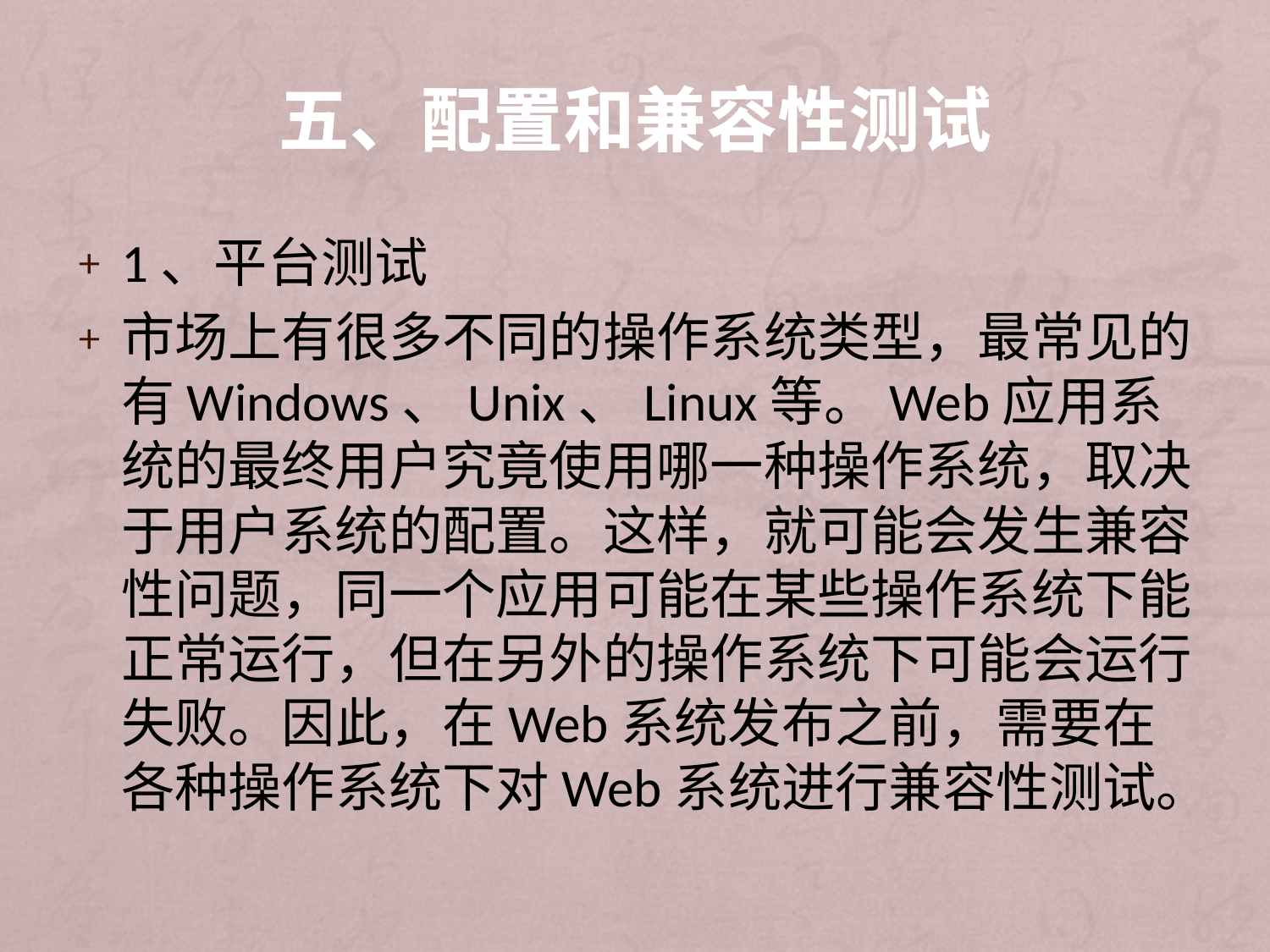

# 五、配置和兼容性测试
1、平台测试
市场上有很多不同的操作系统类型，最常见的有Windows、Unix、Linux等。Web应用系统的最终用户究竟使用哪一种操作系统，取决于用户系统的配置。这样，就可能会发生兼容性问题，同一个应用可能在某些操作系统下能正常运行，但在另外的操作系统下可能会运行失败。因此，在Web系统发布之前，需要在各种操作系统下对Web系统进行兼容性测试。